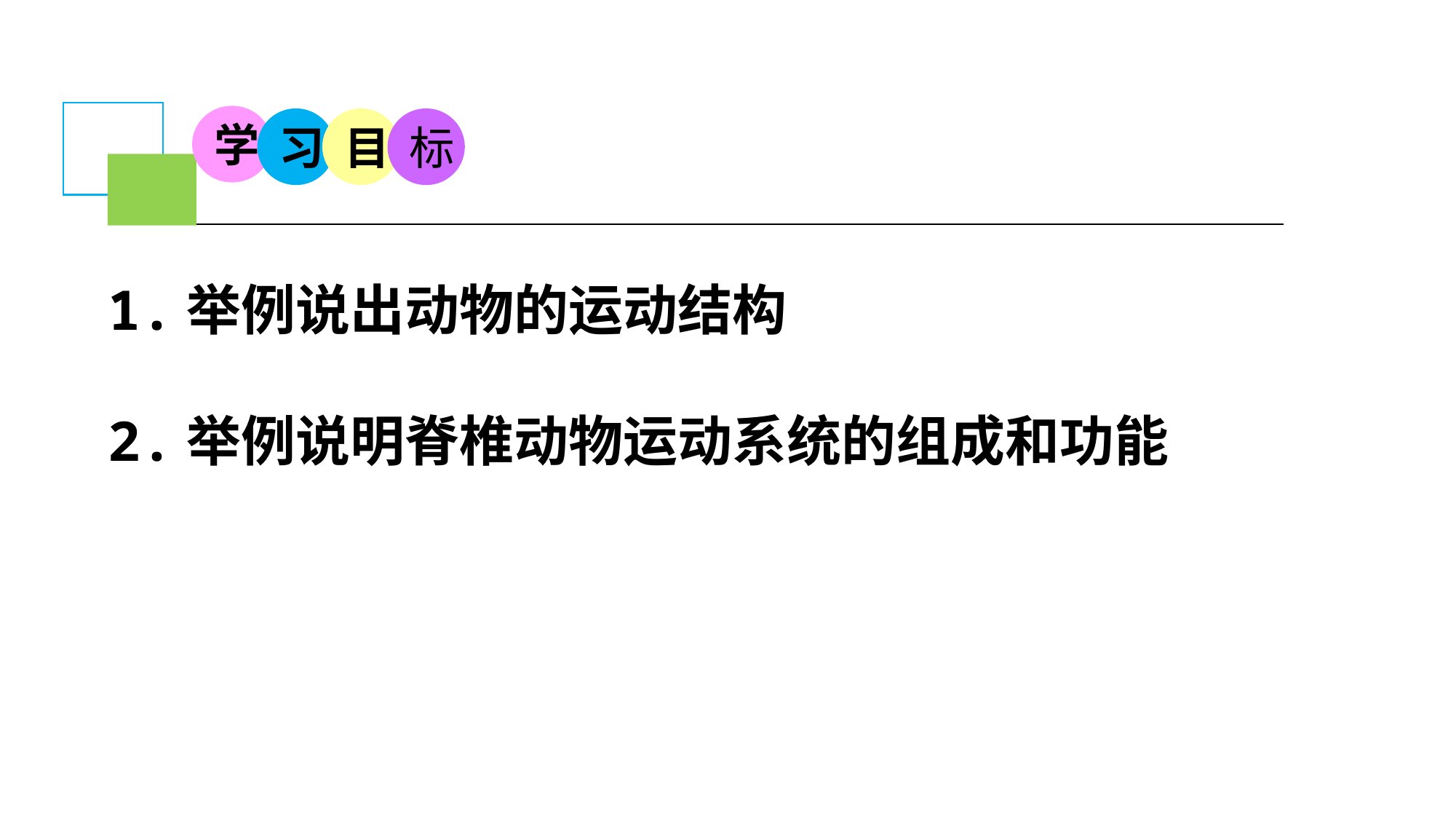

学
习
目
标

1.举例说出动物的运动结构

2.举例说明脊椎动物运动系统的组成和功能

.